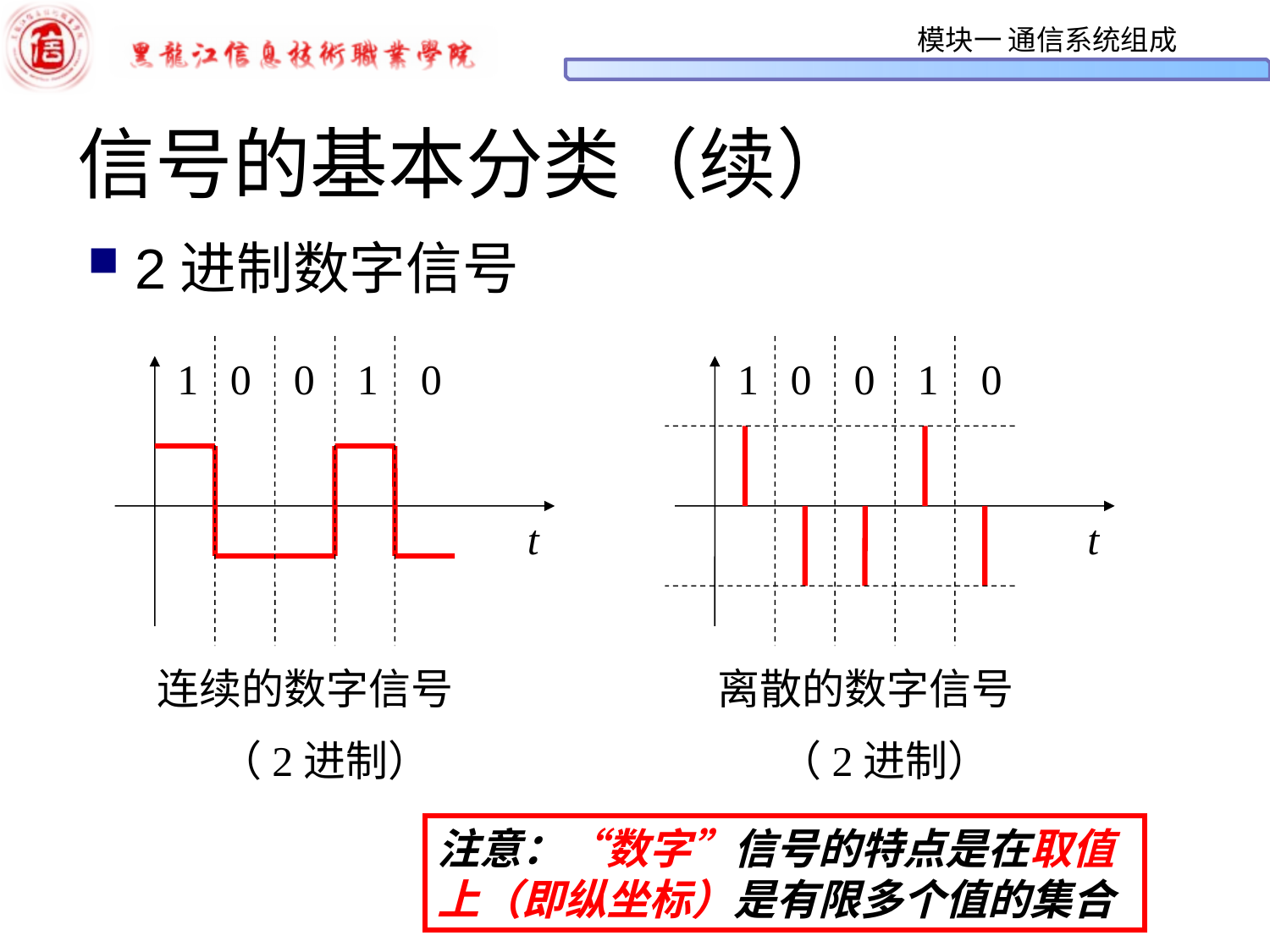

# 信号的基本分类（续）
2进制数字信号

1   0    0    1    0
1   0    0    1    0

t

t

连续的数字信号
（2进制）
离散的数字信号
（2进制）
注意：“数字”信号的特点是在取值上（即纵坐标）是有限多个值的集合